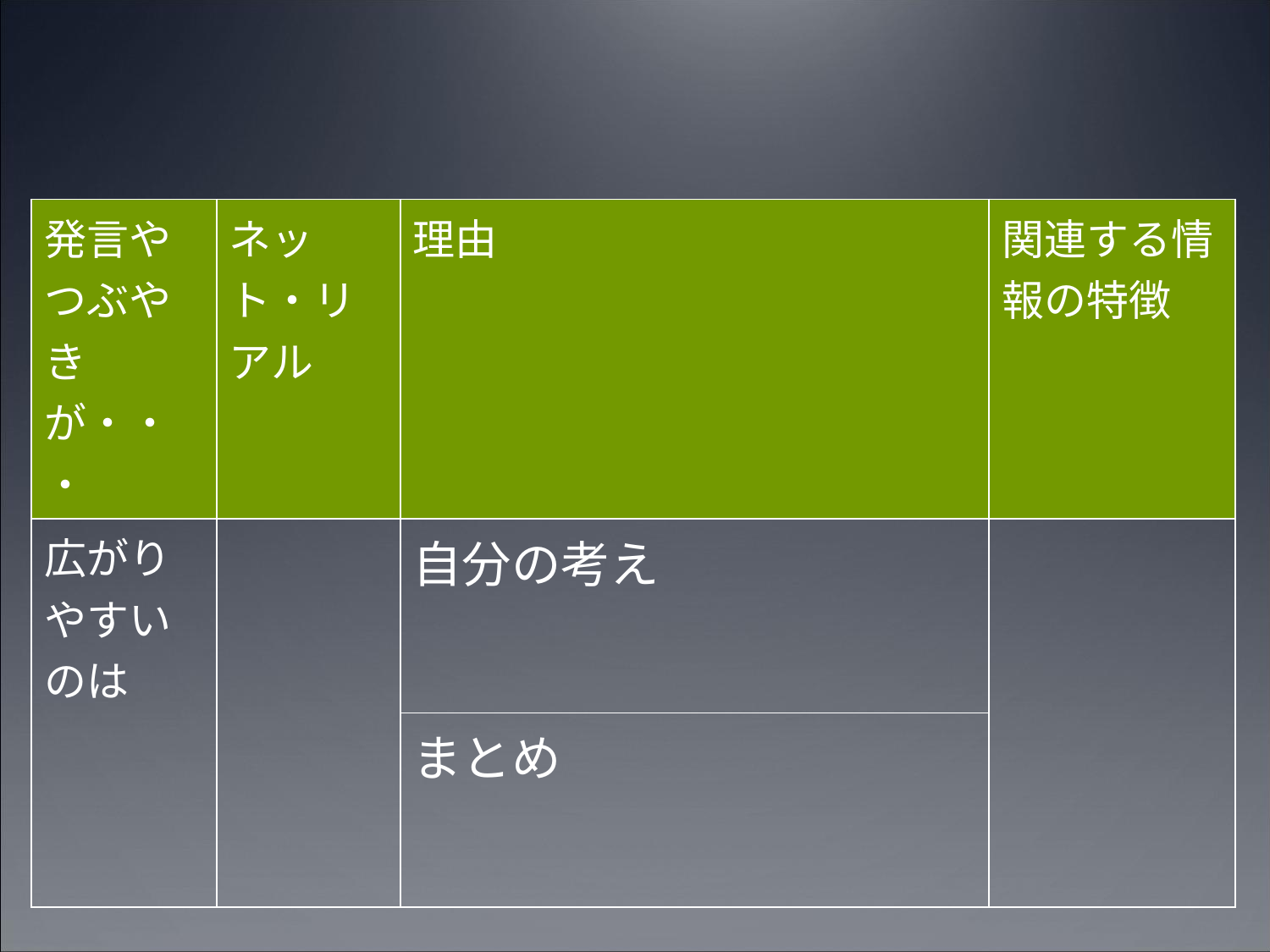

| 発言やつぶやきが・・・ | ネット・リアル | 理由 | 関連する情報の特徴 |
| --- | --- | --- | --- |
| 広がりやすいのは |  | 自分の考え |  |
|  |  | まとめ |  |